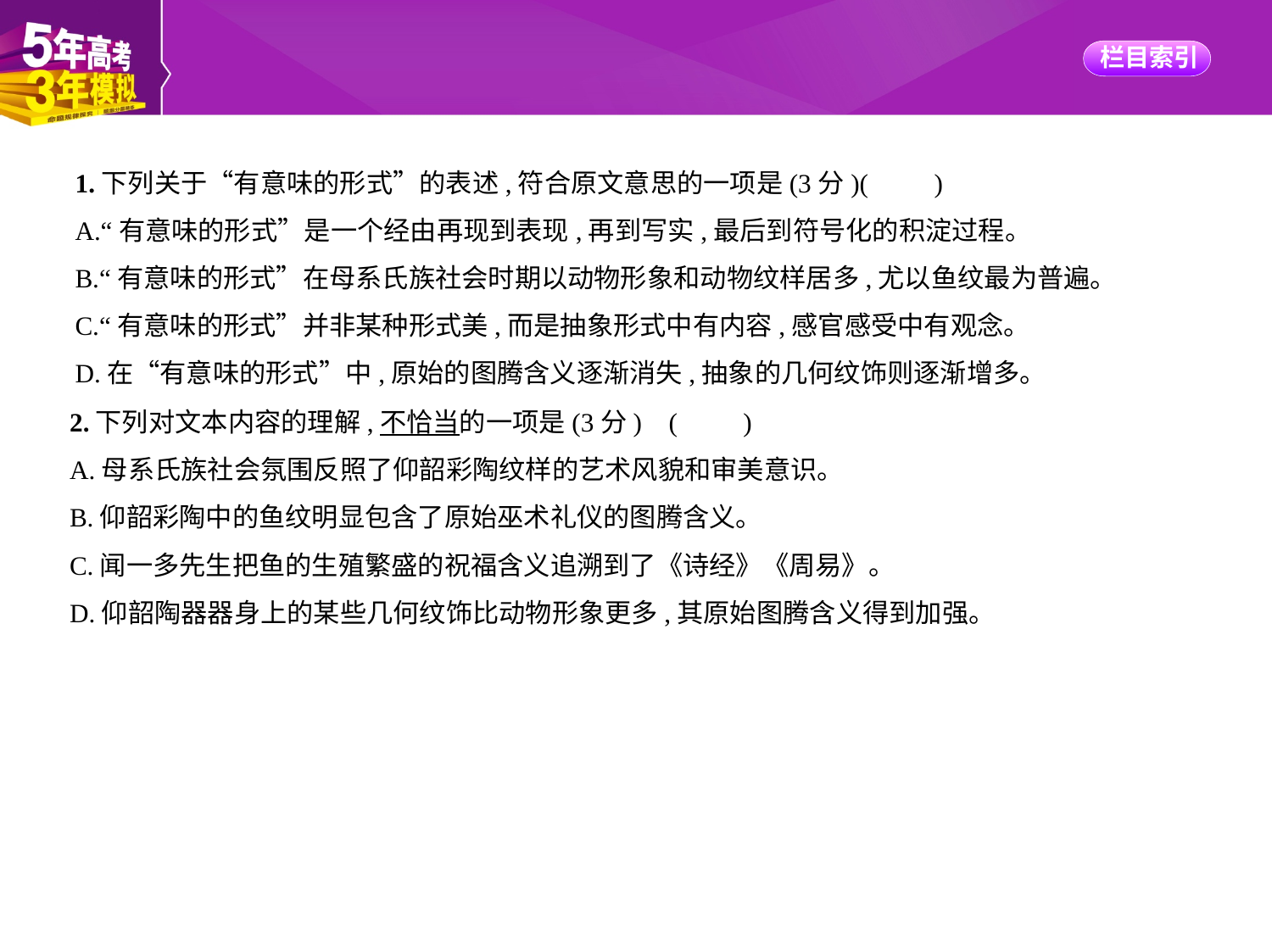

1.下列关于“有意味的形式”的表述,符合原文意思的一项是(3分)(　　)
A.“有意味的形式”是一个经由再现到表现,再到写实,最后到符号化的积淀过程。
B.“有意味的形式”在母系氏族社会时期以动物形象和动物纹样居多,尤以鱼纹最为普遍。
C.“有意味的形式”并非某种形式美,而是抽象形式中有内容,感官感受中有观念。
D.在“有意味的形式”中,原始的图腾含义逐渐消失,抽象的几何纹饰则逐渐增多。
2.下列对文本内容的理解,不恰当的一项是(3分) (　　)
A.母系氏族社会氛围反照了仰韶彩陶纹样的艺术风貌和审美意识。
B.仰韶彩陶中的鱼纹明显包含了原始巫术礼仪的图腾含义。
C.闻一多先生把鱼的生殖繁盛的祝福含义追溯到了《诗经》《周易》。
D.仰韶陶器器身上的某些几何纹饰比动物形象更多,其原始图腾含义得到加强。